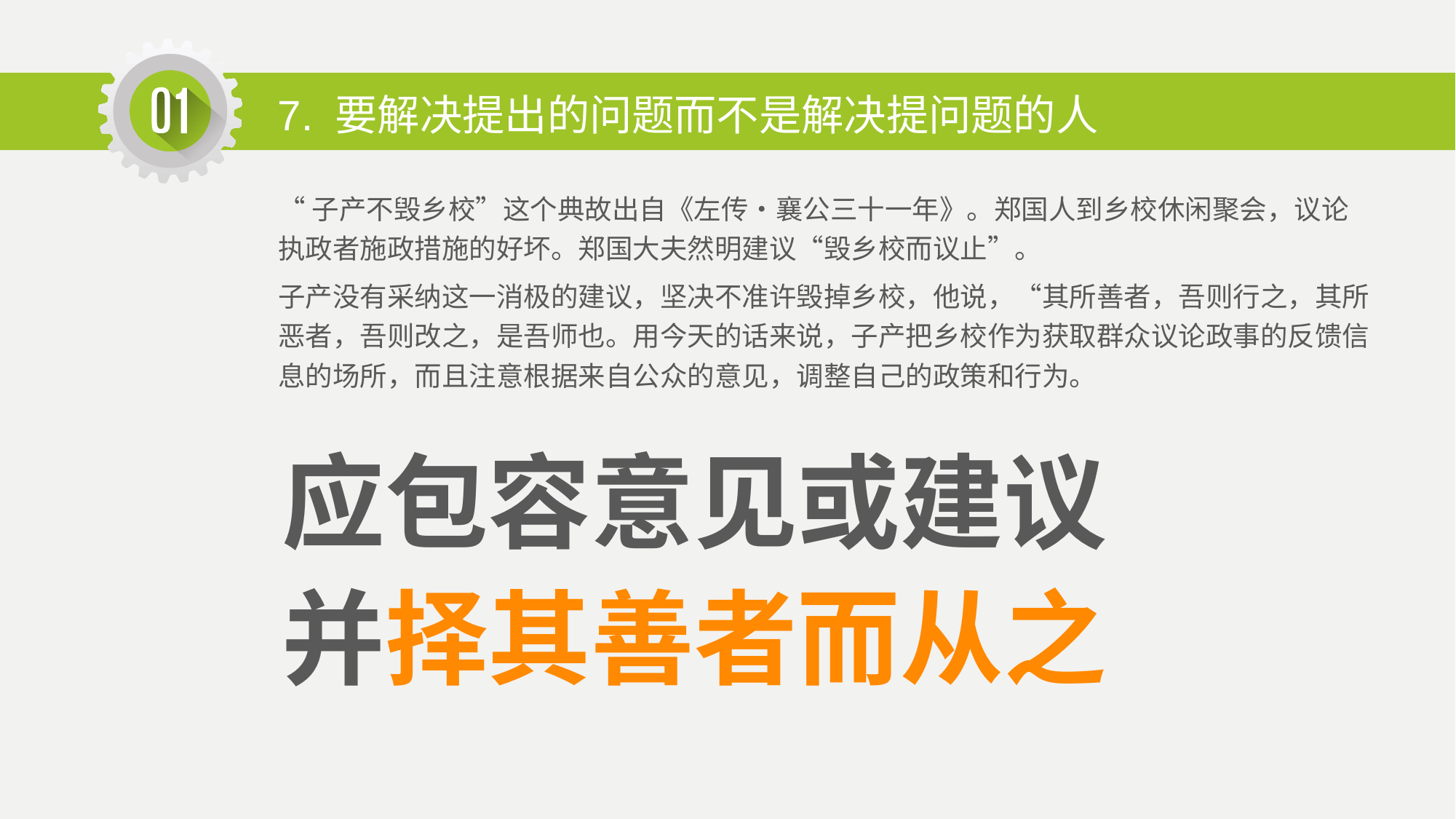

7. 要解决提出的问题而不是解决提问题的人
“子产不毁乡校”这个典故出自《左传•襄公三十一年》。郑国人到乡校休闲聚会，议论执政者施政措施的好坏。郑国大夫然明建议“毁乡校而议止”。
子产没有采纳这一消极的建议，坚决不准许毁掉乡校，他说，“其所善者，吾则行之，其所恶者，吾则改之，是吾师也。用今天的话来说，子产把乡校作为获取群众议论政事的反馈信息的场所，而且注意根据来自公众的意见，调整自己的政策和行为。
应包容意见或建议
并择其善者而从之